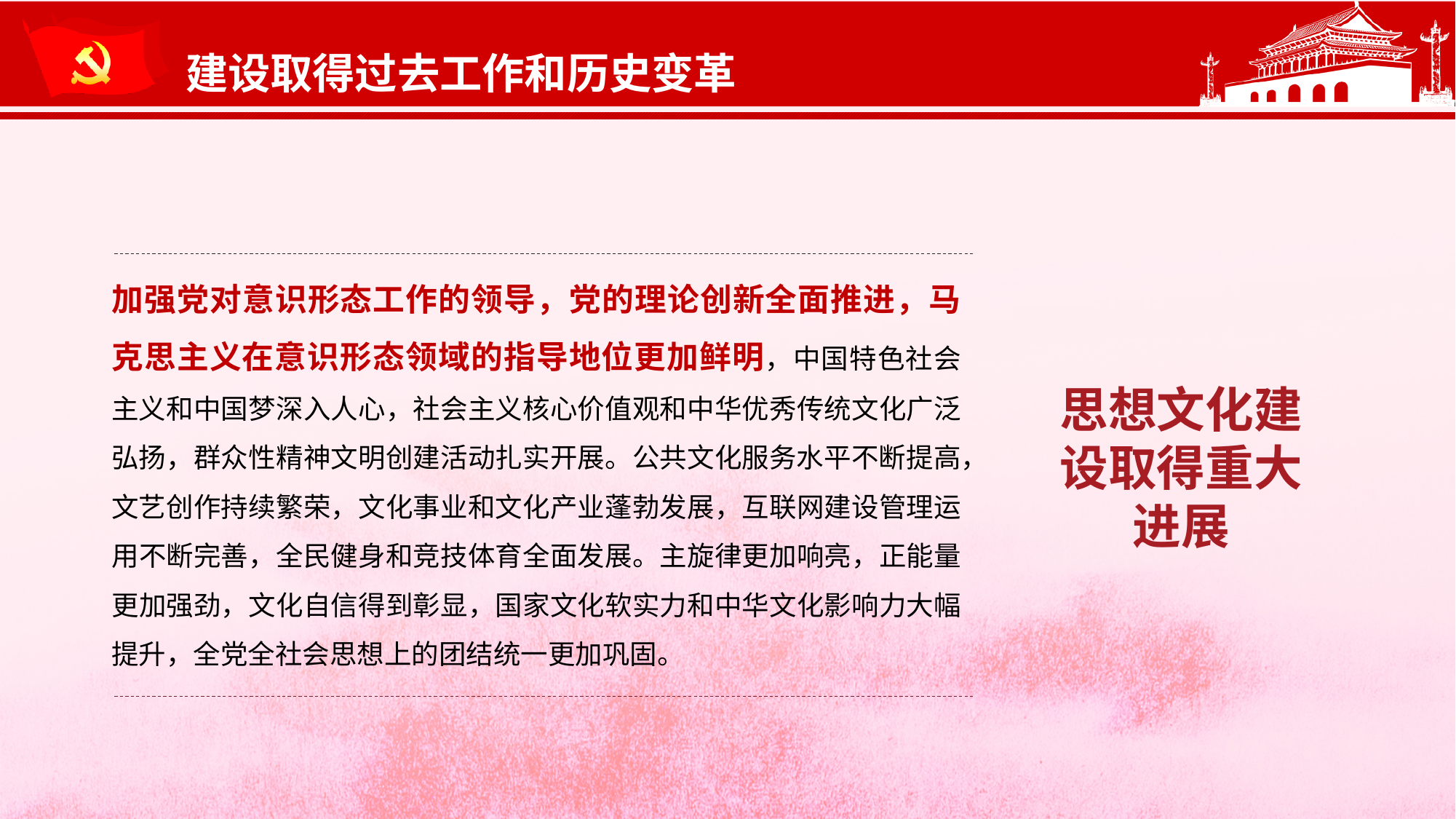

建设取得过去工作和历史变革
加强党对意识形态工作的领导，党的理论创新全面推进，马克思主义在意识形态领域的指导地位更加鲜明，中国特色社会主义和中国梦深入人心，社会主义核心价值观和中华优秀传统文化广泛弘扬，群众性精神文明创建活动扎实开展。公共文化服务水平不断提高，文艺创作持续繁荣，文化事业和文化产业蓬勃发展，互联网建设管理运用不断完善，全民健身和竞技体育全面发展。主旋律更加响亮，正能量更加强劲，文化自信得到彰显，国家文化软实力和中华文化影响力大幅提升，全党全社会思想上的团结统一更加巩固。
思想文化建设取得重大进展